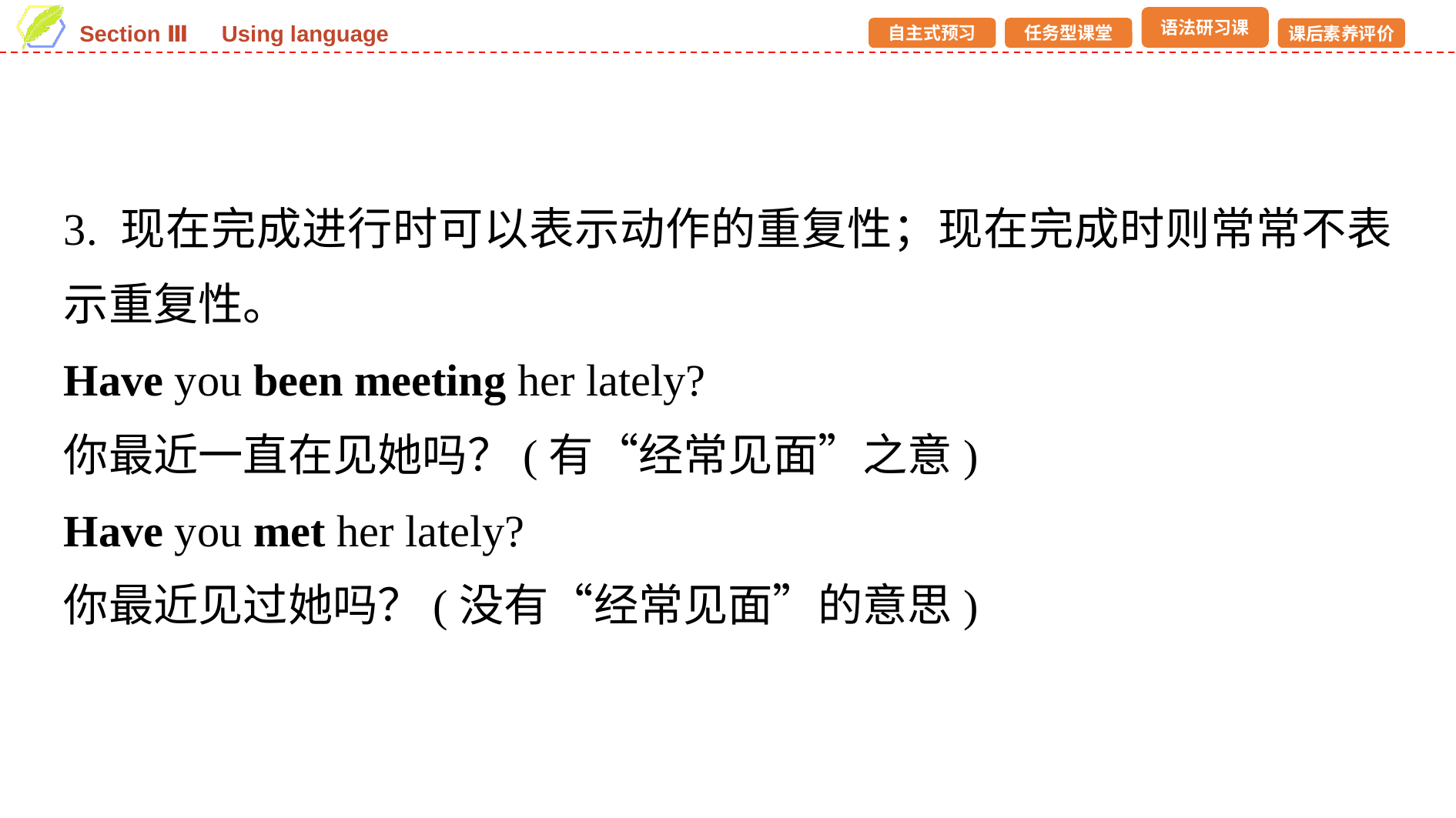

3. 现在完成进行时可以表示动作的重复性；现在完成时则常常不表示重复性。
Have you been meeting her lately?
你最近一直在见她吗？(有“经常见面”之意)
Have you met her lately?
你最近见过她吗？(没有“经常见面”的意思)